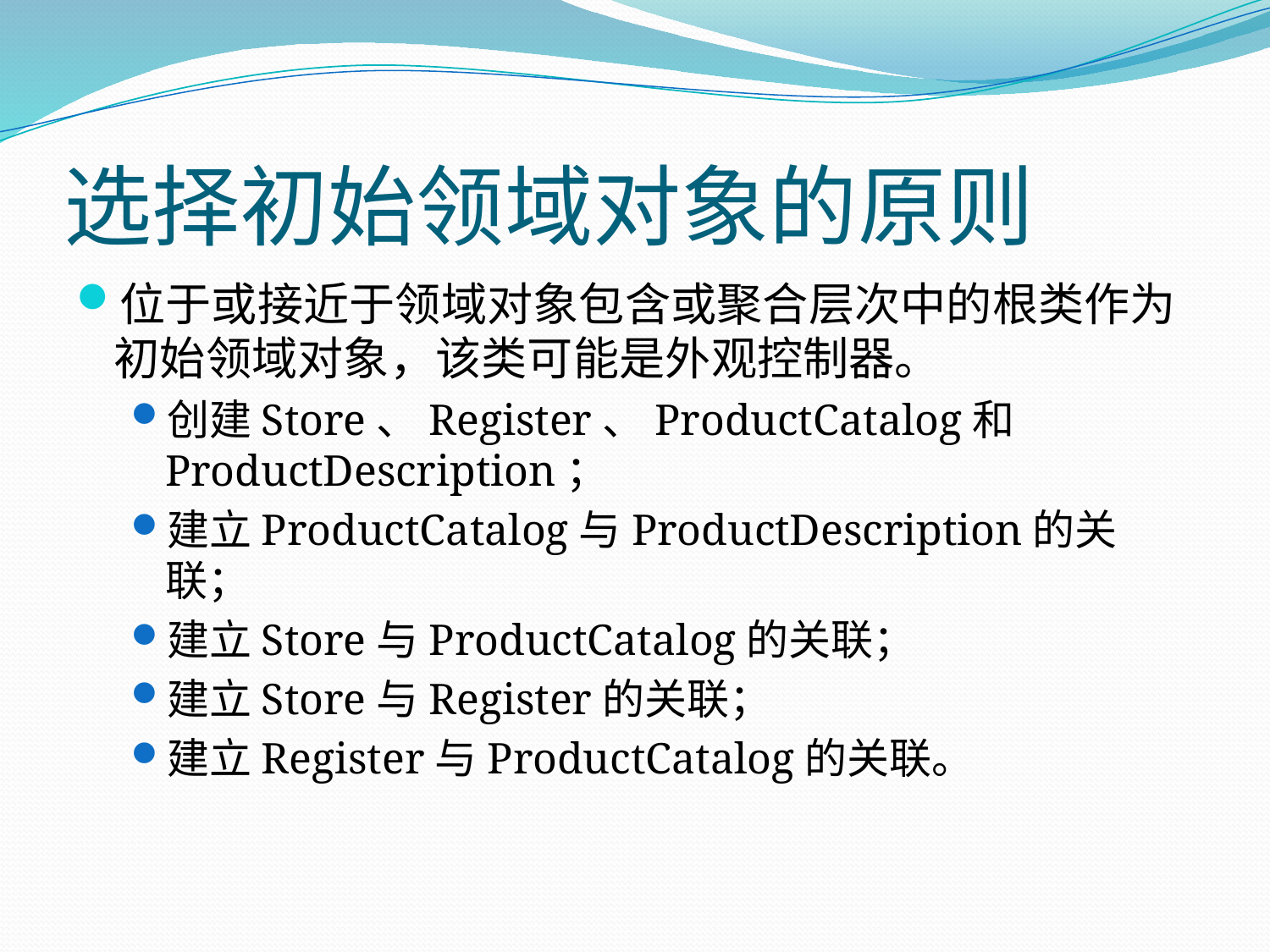

# 选择初始领域对象的原则
位于或接近于领域对象包含或聚合层次中的根类作为初始领域对象，该类可能是外观控制器。
创建Store、Register、ProductCatalog和ProductDescription；
建立ProductCatalog与ProductDescription的关联；
建立Store与ProductCatalog的关联；
建立Store与Register的关联；
建立Register与ProductCatalog的关联。